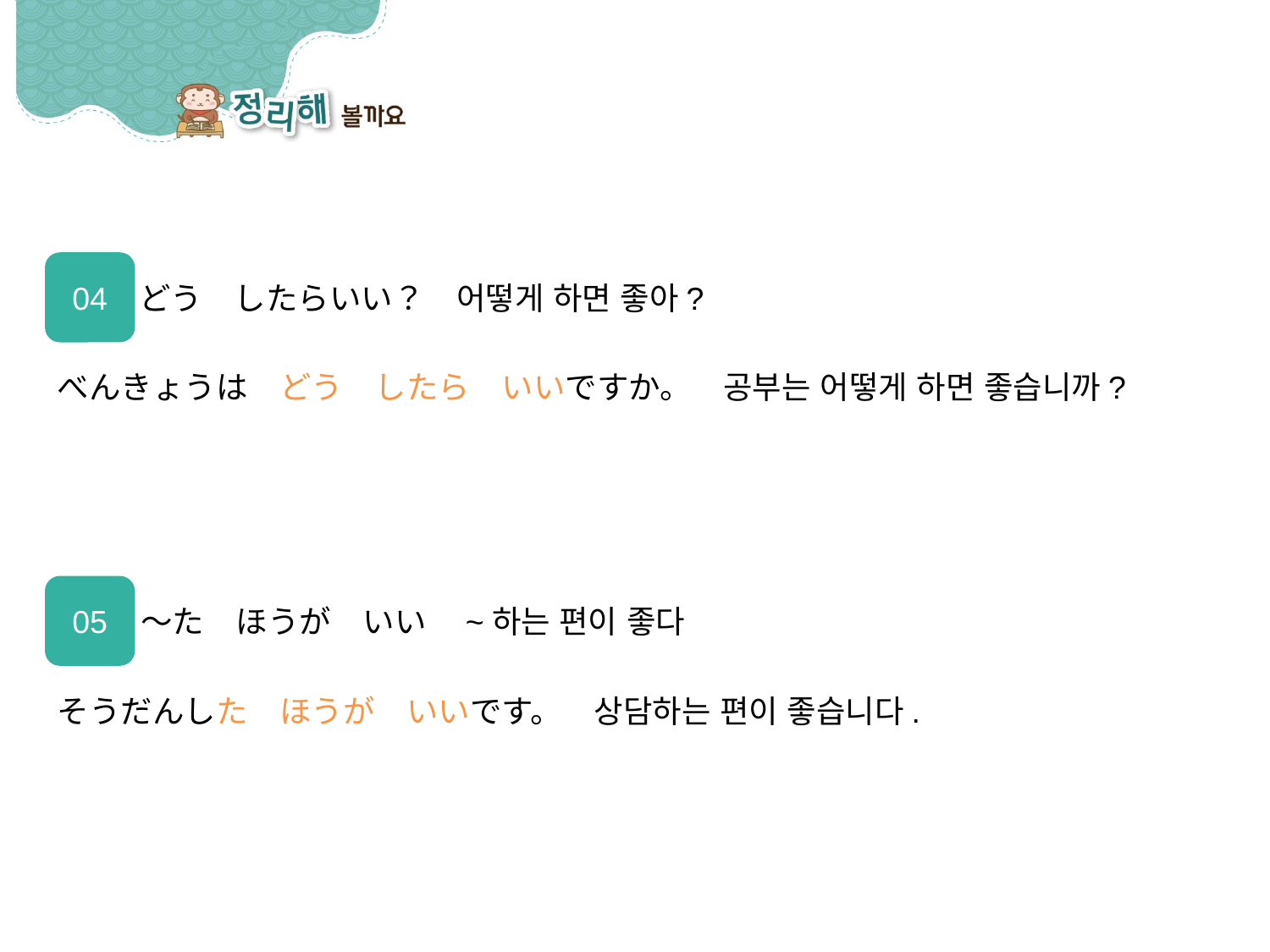

04
どう　したらいい？　어떻게 하면 좋아?
べんきょうは　どう　したら　いいですか。　공부는 어떻게 하면 좋습니까?
05
～た　ほうが　いい　~하는 편이 좋다
そうだんした　ほうが　いいです。　상담하는 편이 좋습니다.